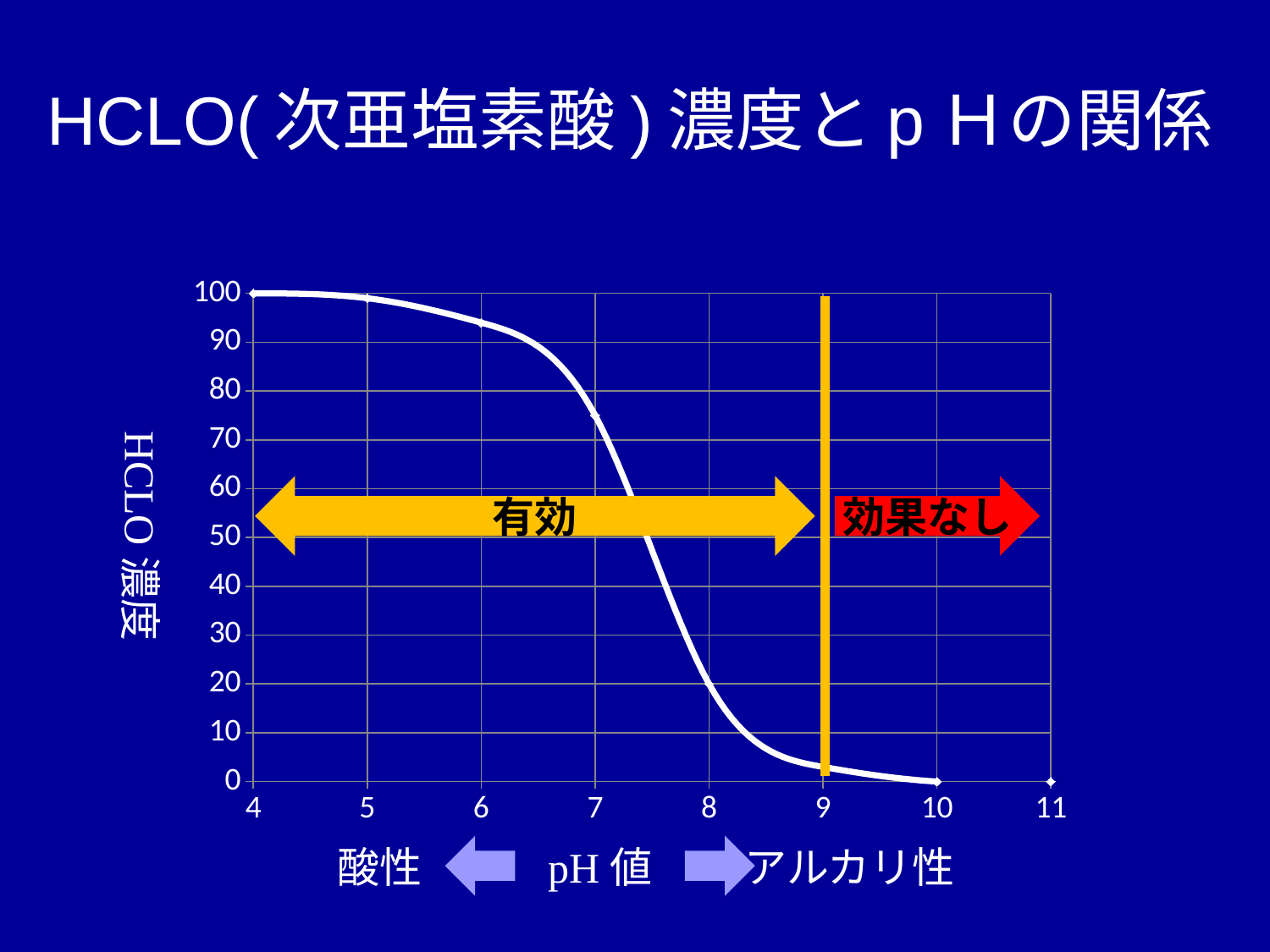

# HCLO(次亜塩素酸)濃度とpＨの関係

### Chart

| Category | ％ |
|---|---|
HCLO濃度
有効
効果なし
酸性

pH値

アルカリ性